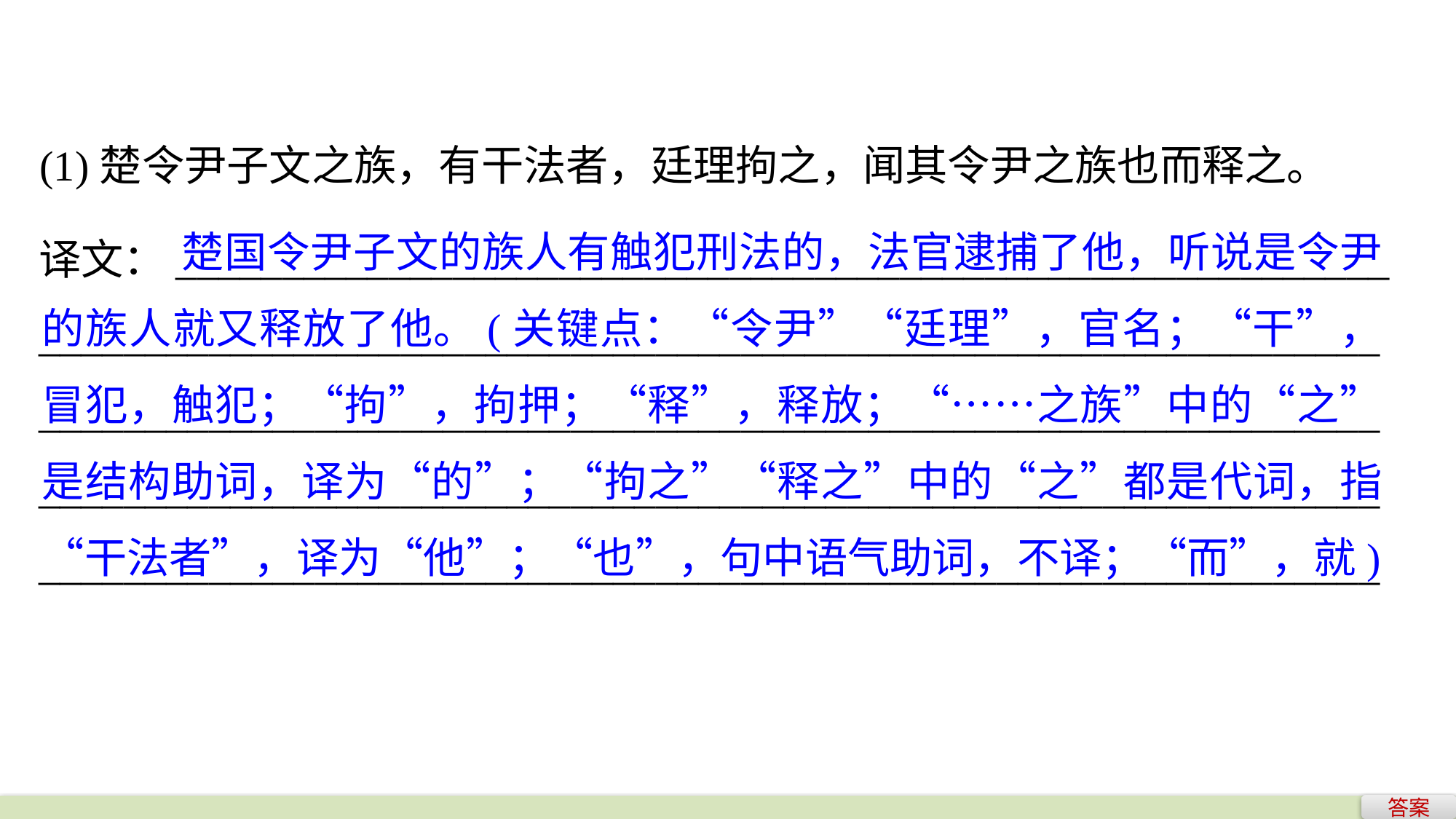

(1)楚令尹子文之族，有干法者，廷理拘之，闻其令尹之族也而释之。
	  楚国令尹子文的族人有触犯刑法的，法官逮捕了他，听说是令尹的族人就又释放了他。(关键点：“令尹”“廷理”，官名；“干”，冒犯，触犯；“拘”，拘押；“释”，释放；“……之族”中的“之”是结构助词，译为“的”；“拘之”“释之”中的“之”都是代词，指“干法者”，译为“他”；“也”，句中语气助词，不译；“而”，就)
译文：_________________________________________________________
____________________________________________________________________________________________________________________________________________________________________________________________________________________________________________________________
答案